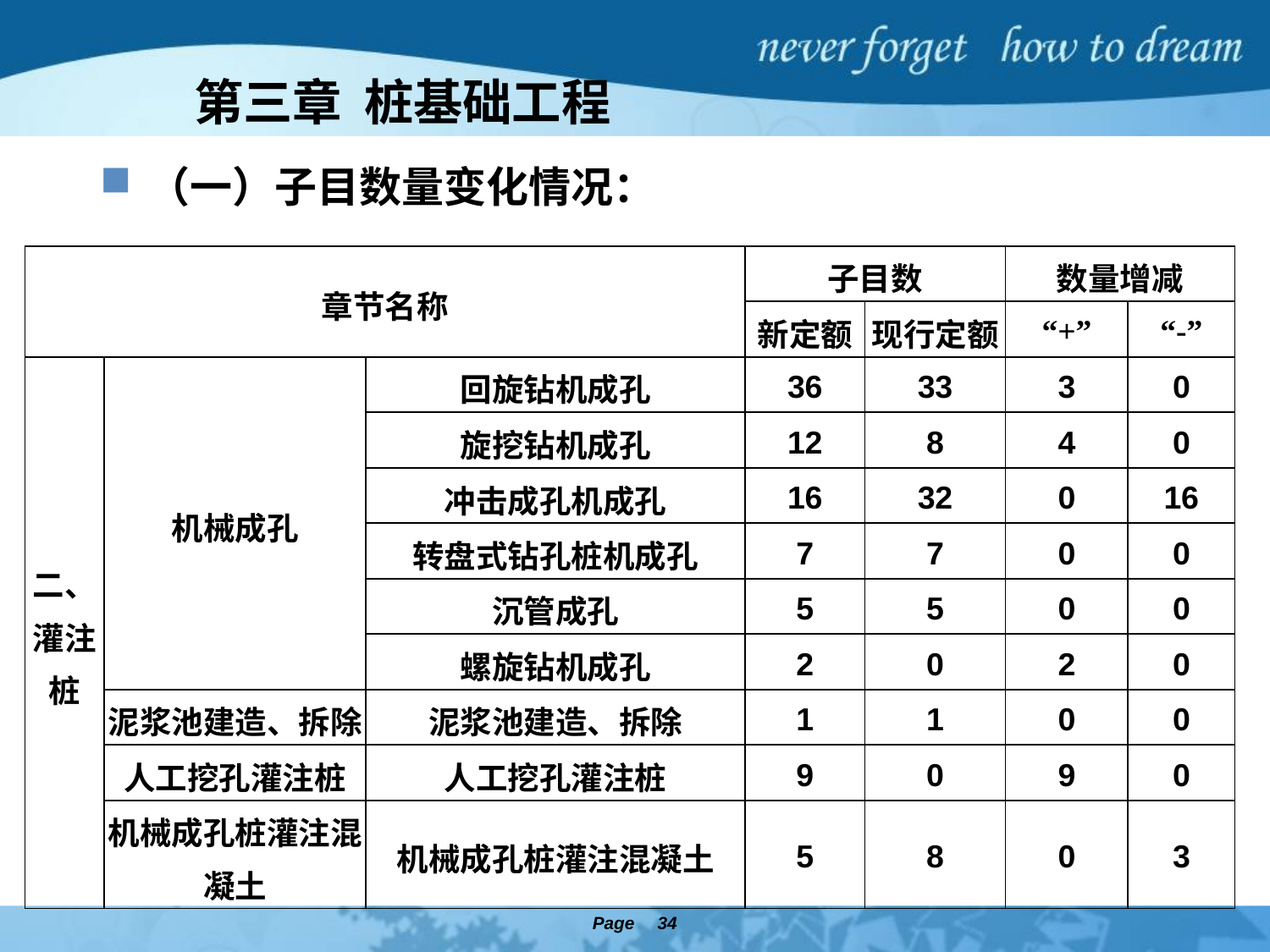

# 第三章  桩基础工程
（一）子目数量变化情况：
| 章节名称 |  |  | 子目数 |  | 数量增减 |  |
| --- | --- | --- | --- | --- | --- | --- |
|  |  |  | 新定额 | 现行定额 | “+” | “-” |
| 二、灌注桩 | 机械成孔 | 回旋钻机成孔 | 36 | 33 | 3 | 0 |
|  |  | 旋挖钻机成孔 | 12 | 8 | 4 | 0 |
|  |  | 冲击成孔机成孔 | 16 | 32 | 0 | 16 |
|  |  | 转盘式钻孔桩机成孔 | 7 | 7 | 0 | 0 |
|  |  | 沉管成孔 | 5 | 5 | 0 | 0 |
|  |  | 螺旋钻机成孔 | 2 | 0 | 2 | 0 |
|  | 泥浆池建造、拆除 | 泥浆池建造、拆除 | 1 | 1 | 0 | 0 |
|  | 人工挖孔灌注桩 | 人工挖孔灌注桩 | 9 | 0 | 9 | 0 |
|  | 机械成孔桩灌注混凝土 | 机械成孔桩灌注混凝土 | 5 | 8 | 0 | 3 |